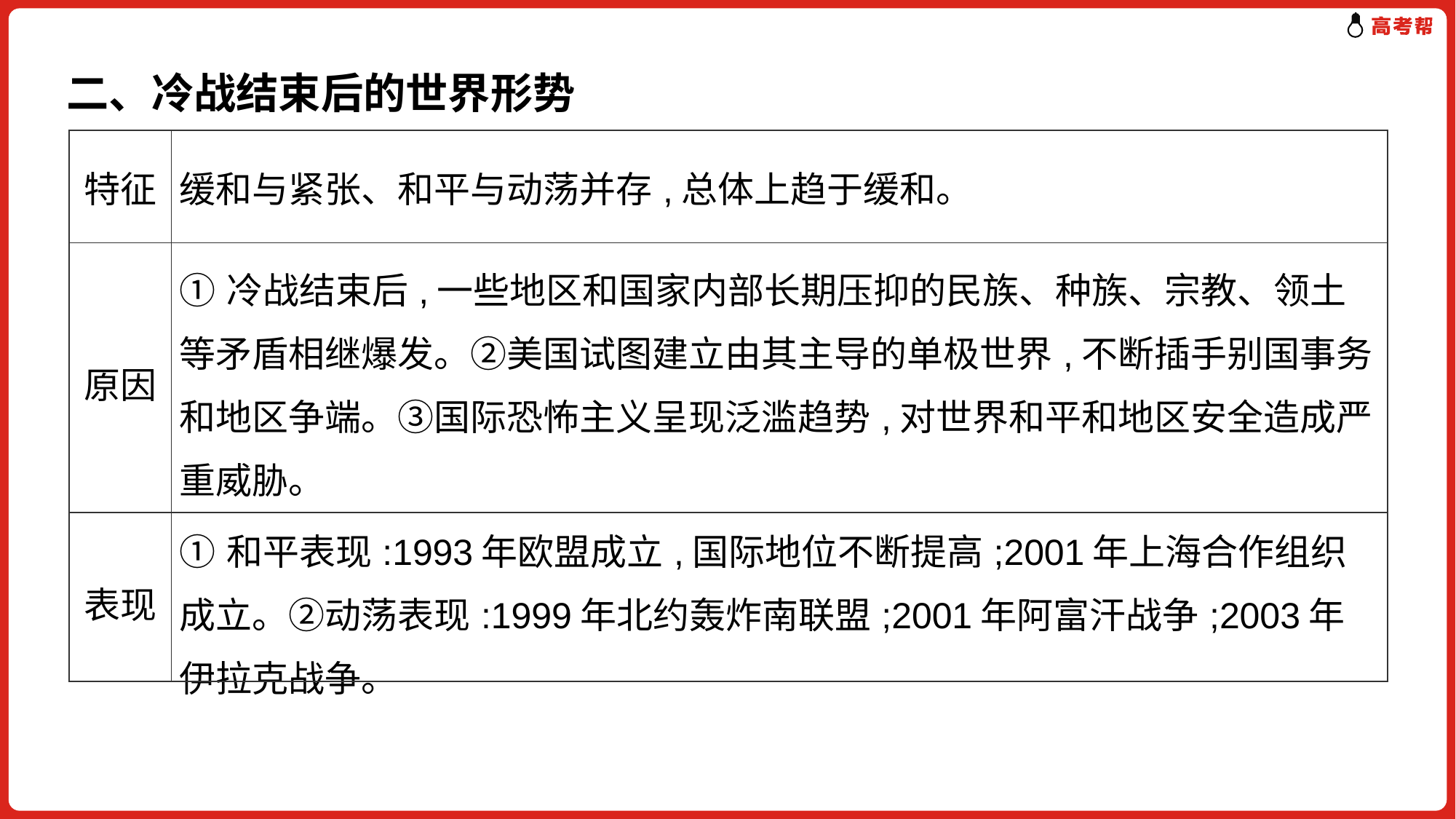

二、冷战结束后的世界形势
| 特征 | 缓和与紧张、和平与动荡并存,总体上趋于缓和。 |
| --- | --- |
| 原因 | ①冷战结束后,一些地区和国家内部长期压抑的民族、种族、宗教、领土等矛盾相继爆发。②美国试图建立由其主导的单极世界,不断插手别国事务和地区争端。③国际恐怖主义呈现泛滥趋势,对世界和平和地区安全造成严重威胁。 |
| 表现 | ①和平表现:1993年欧盟成立,国际地位不断提高;2001年上海合作组织成立。②动荡表现:1999年北约轰炸南联盟;2001年阿富汗战争;2003年伊拉克战争。 |